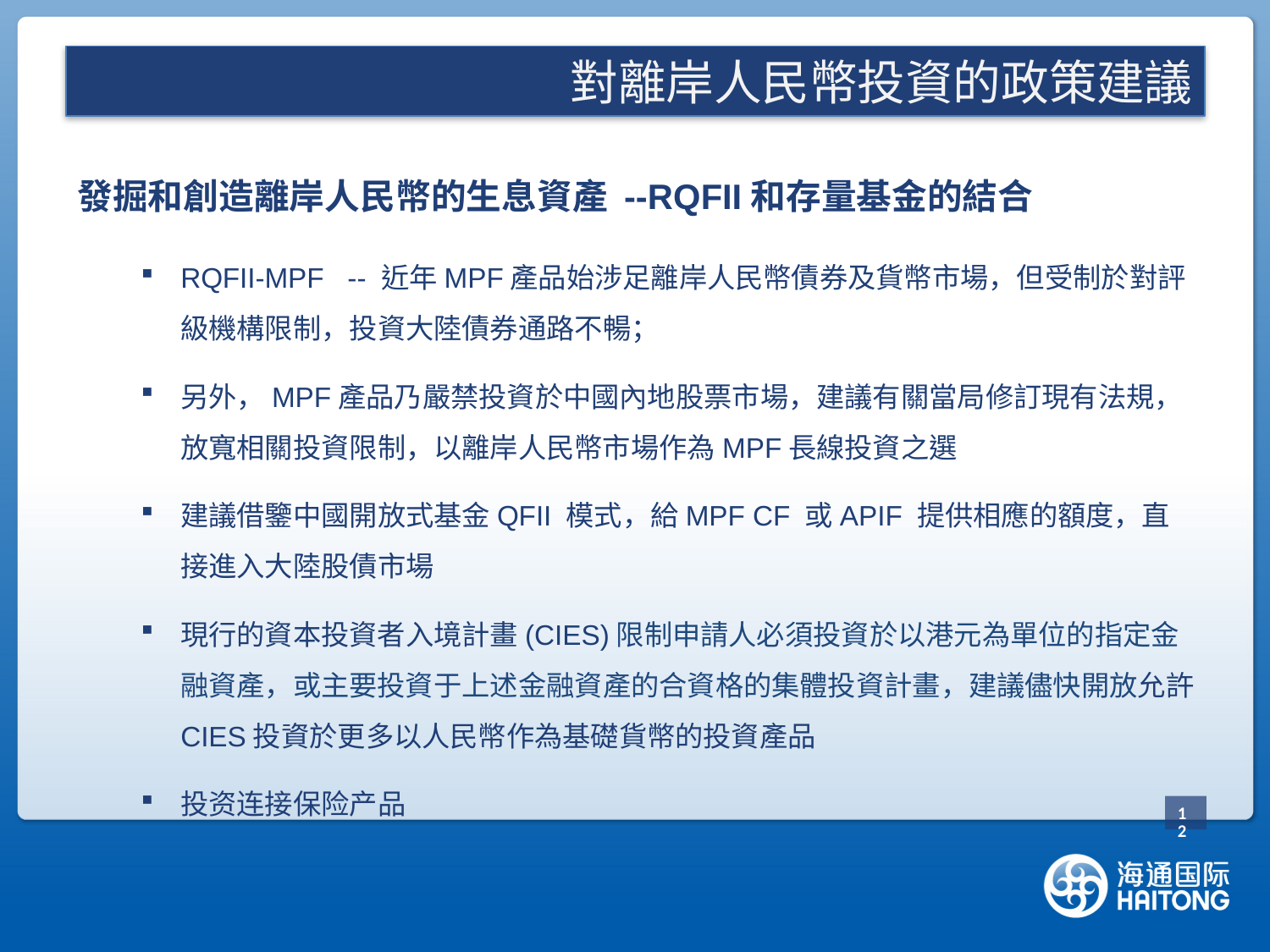

#
對離岸人民幣投資的政策建議
發掘和創造離岸人民幣的生息資產 --RQFII和存量基金的結合
RQFII-MPF   -- 近年MPF產品始涉足離岸人民幣債券及貨幣市場，但受制於對評級機構限制，投資大陸債券通路不暢；
另外，MPF產品乃嚴禁投資於中國內地股票市場，建議有關當局修訂現有法規，放寬相關投資限制，以離岸人民幣市場作為MPF長線投資之選
建議借鑒中國開放式基金QFII 模式，給MPF CF 或APIF 提供相應的額度，直接進入大陸股債市場
現行的資本投資者入境計畫(CIES)限制申請人必須投資於以港元為單位的指定金融資產，或主要投資于上述金融資產的合資格的集體投資計畫，建議儘快開放允許CIES投資於更多以人民幣作為基礎貨幣的投資產品
投资连接保险产品